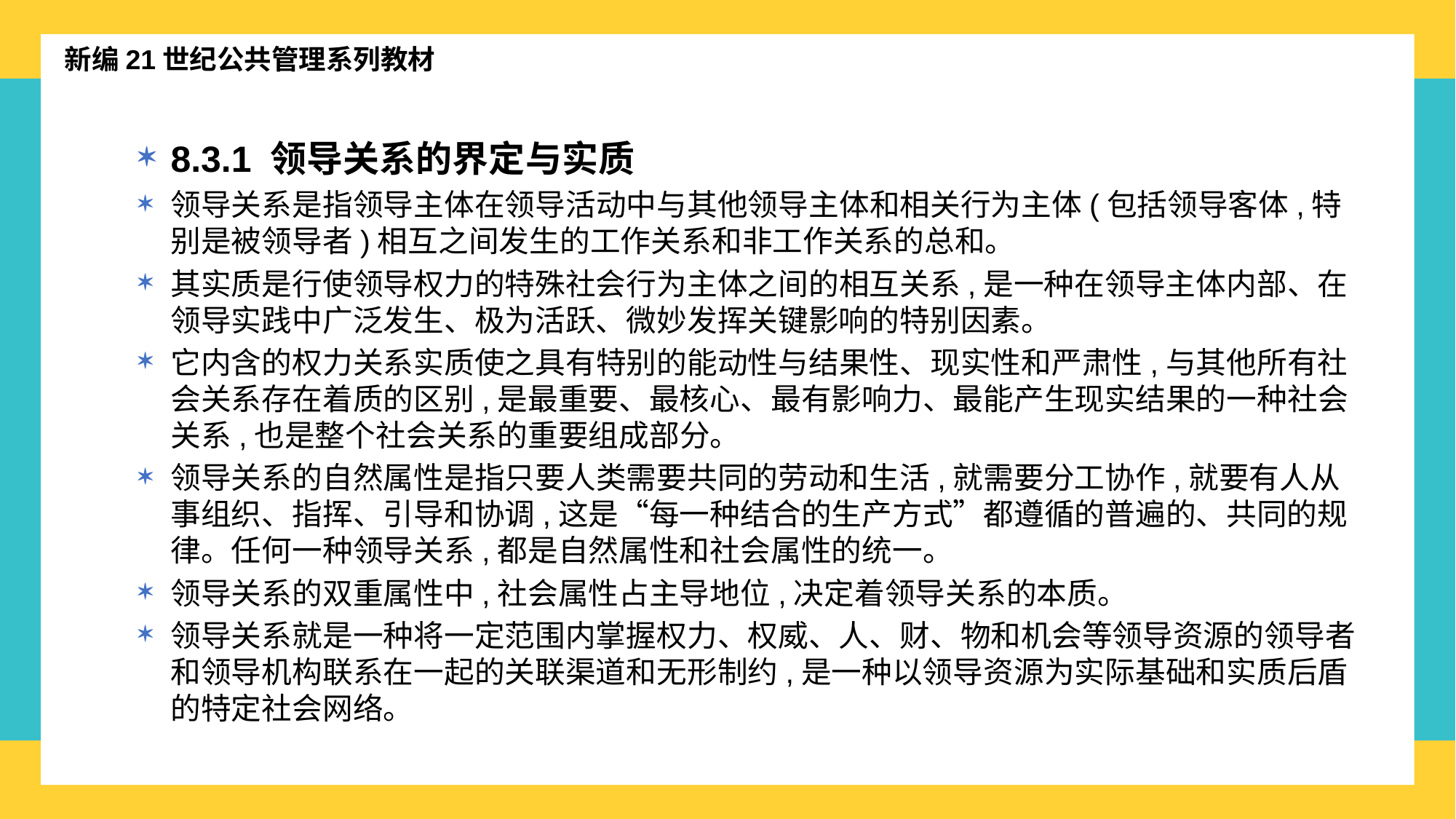

新编21世纪公共管理系列教材
8.3.1 领导关系的界定与实质
领导关系是指领导主体在领导活动中与其他领导主体和相关行为主体(包括领导客体,特别是被领导者)相互之间发生的工作关系和非工作关系的总和。
其实质是行使领导权力的特殊社会行为主体之间的相互关系,是一种在领导主体内部、在领导实践中广泛发生、极为活跃、微妙发挥关键影响的特别因素。
它内含的权力关系实质使之具有特别的能动性与结果性、现实性和严肃性,与其他所有社会关系存在着质的区别,是最重要、最核心、最有影响力、最能产生现实结果的一种社会关系,也是整个社会关系的重要组成部分。
领导关系的自然属性是指只要人类需要共同的劳动和生活,就需要分工协作,就要有人从事组织、指挥、引导和协调,这是“每一种结合的生产方式”都遵循的普遍的、共同的规律。任何一种领导关系,都是自然属性和社会属性的统一。
领导关系的双重属性中,社会属性占主导地位,决定着领导关系的本质。
领导关系就是一种将一定范围内掌握权力、权威、人、财、物和机会等领导资源的领导者和领导机构联系在一起的关联渠道和无形制约,是一种以领导资源为实际基础和实质后盾的特定社会网络。